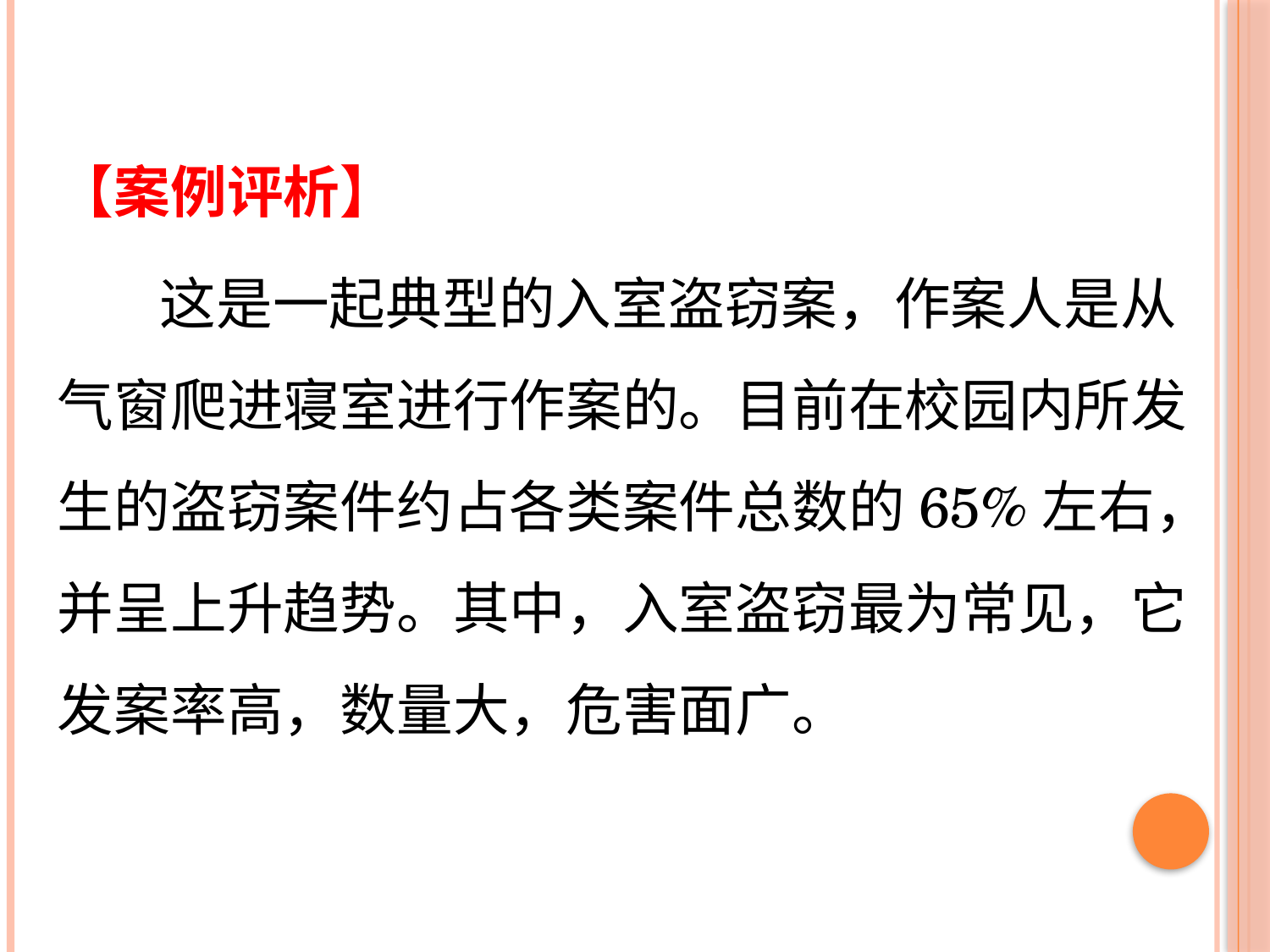

【案例评析】
       这是一起典型的入室盗窃案，作案人是从气窗爬进寝室进行作案的。目前在校园内所发生的盗窃案件约占各类案件总数的65%左右，并呈上升趋势。其中，入室盗窃最为常见，它发案率高，数量大，危害面广。